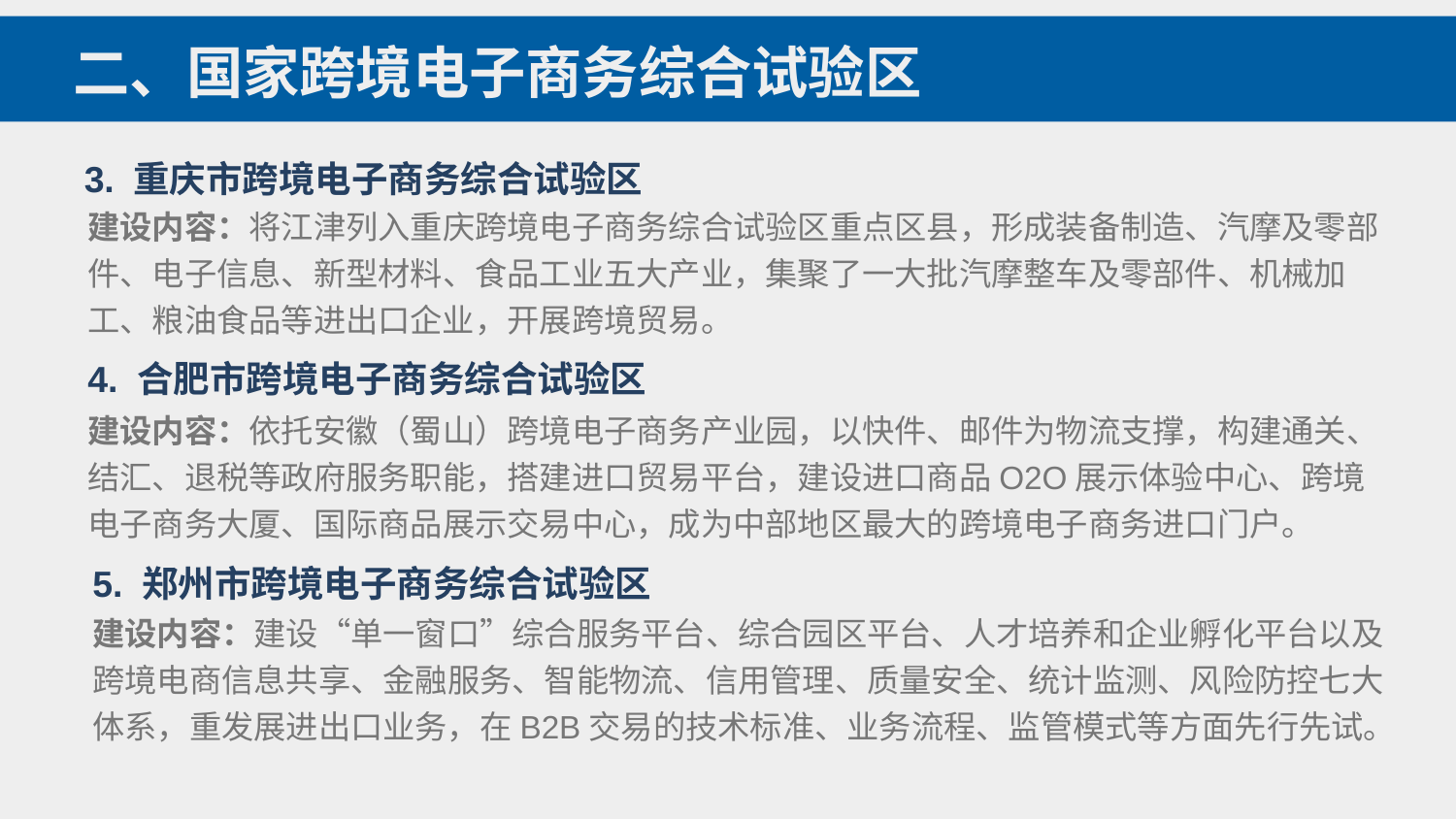

二、国家跨境电子商务综合试验区
3. 重庆市跨境电子商务综合试验区
建设内容：将江津列入重庆跨境电子商务综合试验区重点区县，形成装备制造、汽摩及零部件、电子信息、新型材料、食品工业五大产业，集聚了一大批汽摩整车及零部件、机械加工、粮油食品等进出口企业，开展跨境贸易。
4. 合肥市跨境电子商务综合试验区
建设内容：依托安徽（蜀山）跨境电子商务产业园，以快件、邮件为物流支撑，构建通关、结汇、退税等政府服务职能，搭建进口贸易平台，建设进口商品O2O展示体验中心、跨境电子商务大厦、国际商品展示交易中心，成为中部地区最大的跨境电子商务进口门户。
5. 郑州市跨境电子商务综合试验区
建设内容：建设“单一窗口”综合服务平台、综合园区平台、人才培养和企业孵化平台以及跨境电商信息共享、金融服务、智能物流、信用管理、质量安全、统计监测、风险防控七大体系，重发展进出口业务，在B2B交易的技术标准、业务流程、监管模式等方面先行先试。